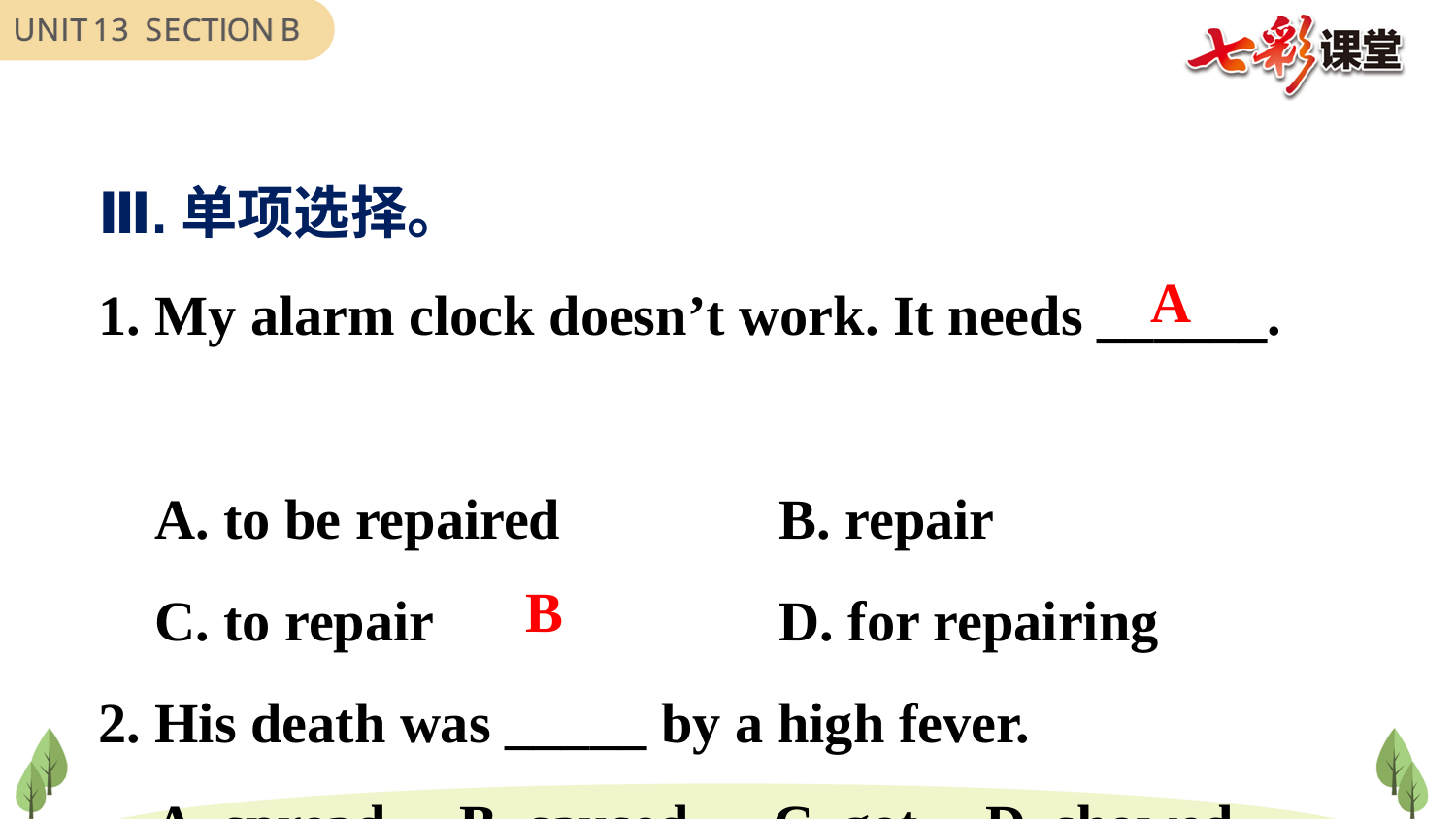

Ⅲ.单项选择。
1. My alarm clock doesn’t work. It needs ______.
    A. to be repaired	       B. repair
    C. to repair		       D. for repairing
2. His death was _____ by a high fever.
    A. spread	     B. caused      C. got	 D. showed
A
B